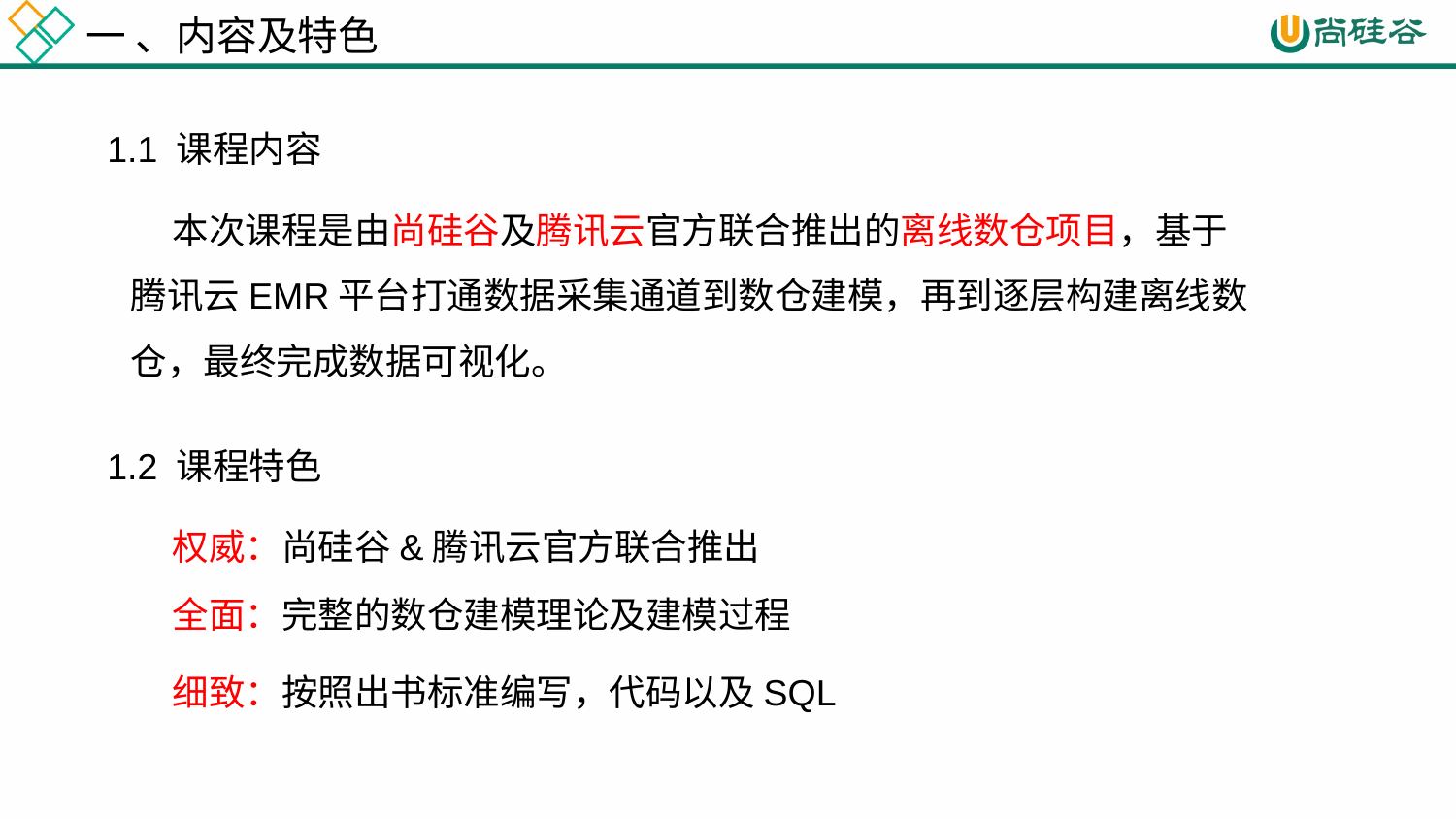

一 、内容及特色
1.1 课程内容
    本次课程是由尚硅谷及腾讯云官方联合推出的离线数仓项目，基于腾讯云EMR平台打通数据采集通道到数仓建模，再到逐层构建离线数仓，最终完成数据可视化。
1.2 课程特色
    权威：尚硅谷&腾讯云官方联合推出
    全面：完整的数仓建模理论及建模过程
    细致：按照出书标准编写，代码以及SQL